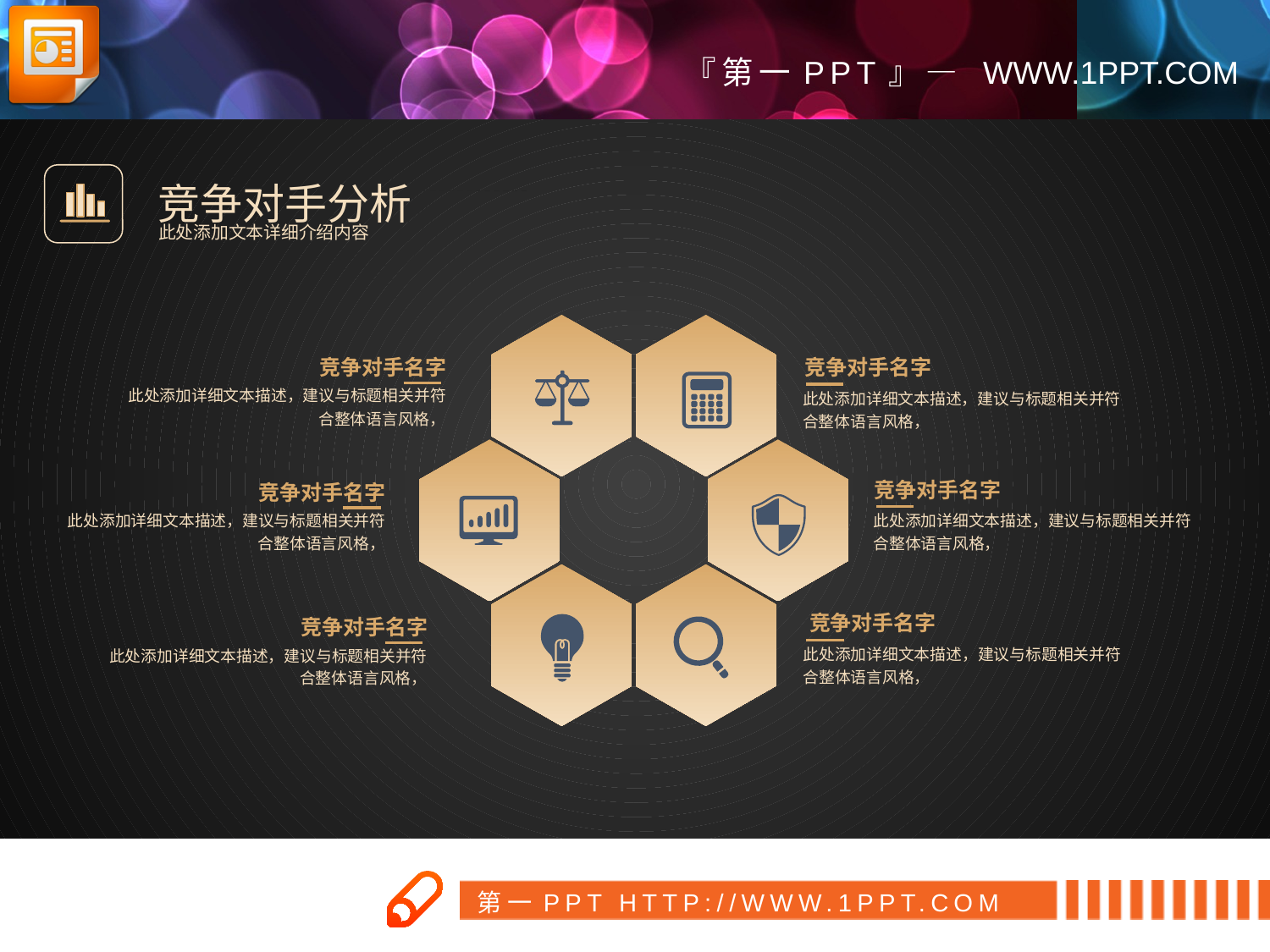

竞争对手分析

此处添加文本详细介绍内容

竞争对手名字
此处添加详细文本描述，建议与标题相关并符合整体语言风格，
竞争对手名字
此处添加详细文本描述，建议与标题相关并符合整体语言风格，

竞争对手名字
此处添加详细文本描述，建议与标题相关并符合整体语言风格，
竞争对手名字
此处添加详细文本描述，建议与标题相关并符合整体语言风格，

竞争对手名字
此处添加详细文本描述，建议与标题相关并符合整体语言风格，
竞争对手名字
此处添加详细文本描述，建议与标题相关并符合整体语言风格，